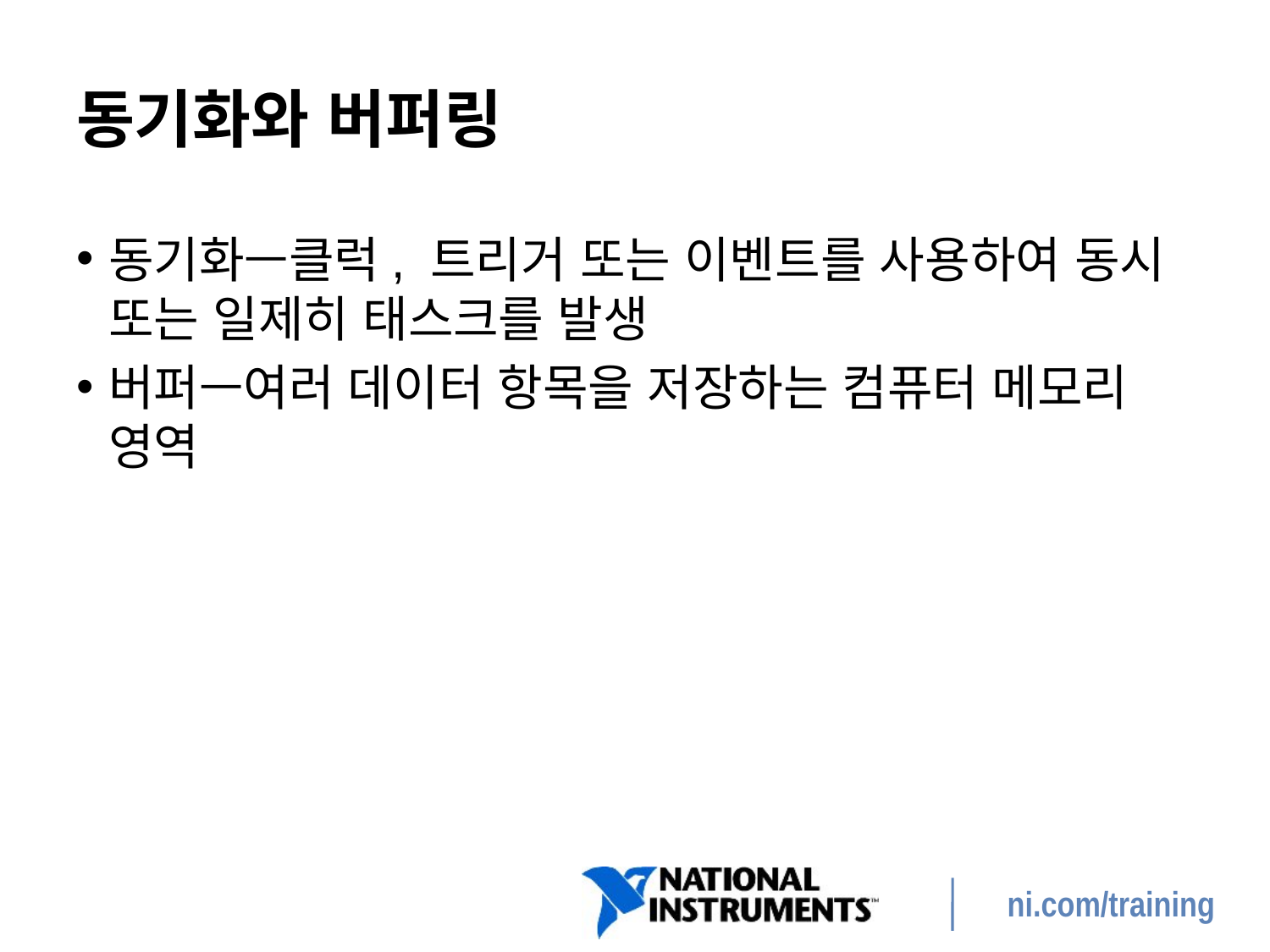

# 동기화와 버퍼링
동기화—클럭, 트리거 또는 이벤트를 사용하여 동시 또는 일제히 태스크를 발생
버퍼—여러 데이터 항목을 저장하는 컴퓨터 메모리 영역